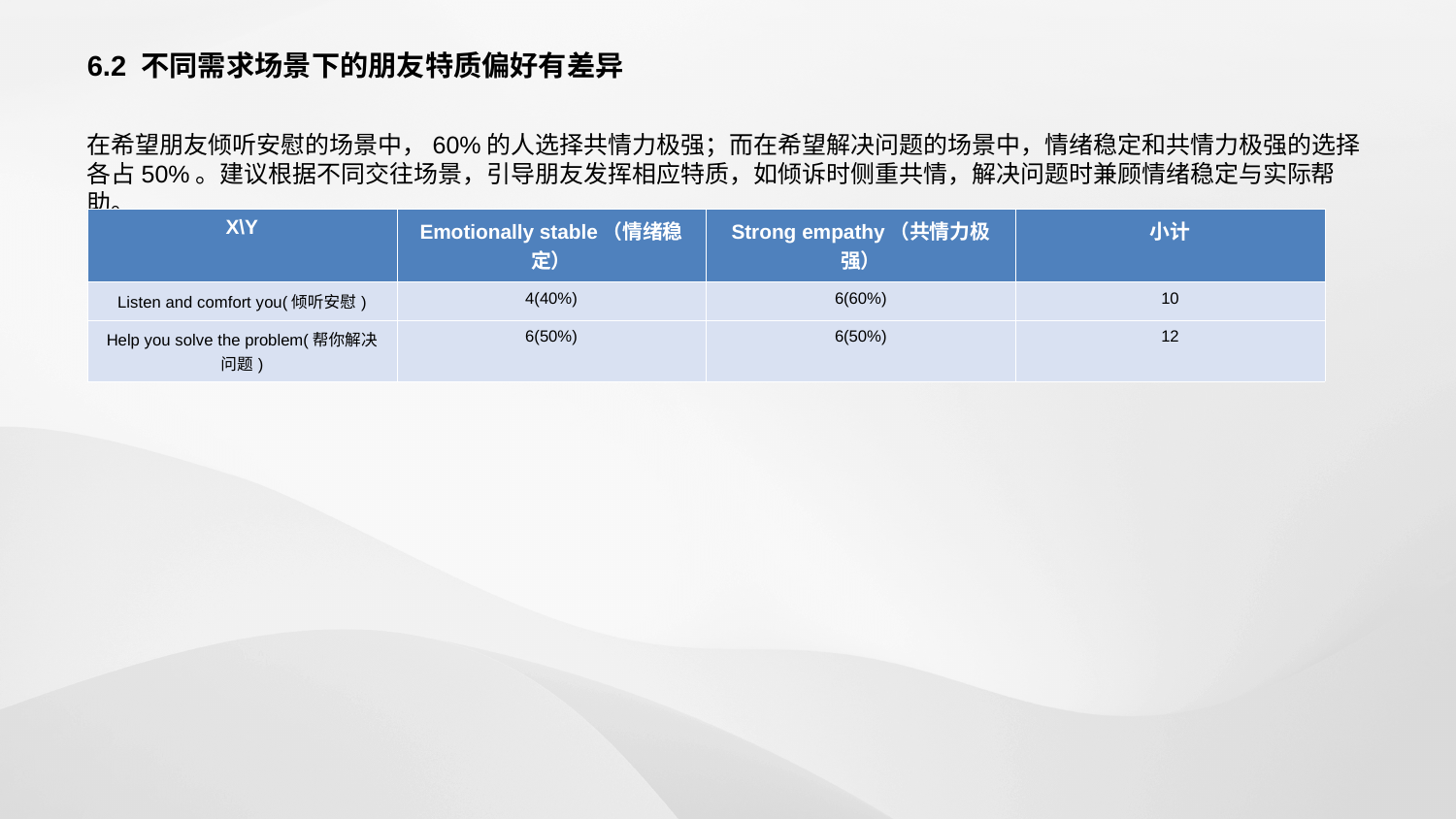

6.2 不同需求场景下的朋友特质偏好有差异
在希望朋友倾听安慰的场景中，60%的人选择共情力极强；而在希望解决问题的场景中，情绪稳定和共情力极强的选择各占50%。建议根据不同交往场景，引导朋友发挥相应特质，如倾诉时侧重共情，解决问题时兼顾情绪稳定与实际帮助。
| X\Y | Emotionally stable（情绪稳定） | Strong empathy（共情力极强） | 小计 |
| --- | --- | --- | --- |
| Listen and comfort you(倾听安慰) | 4(40%) | 6(60%) | 10 |
| Help you solve the problem(帮你解决问题) | 6(50%) | 6(50%) | 12 |